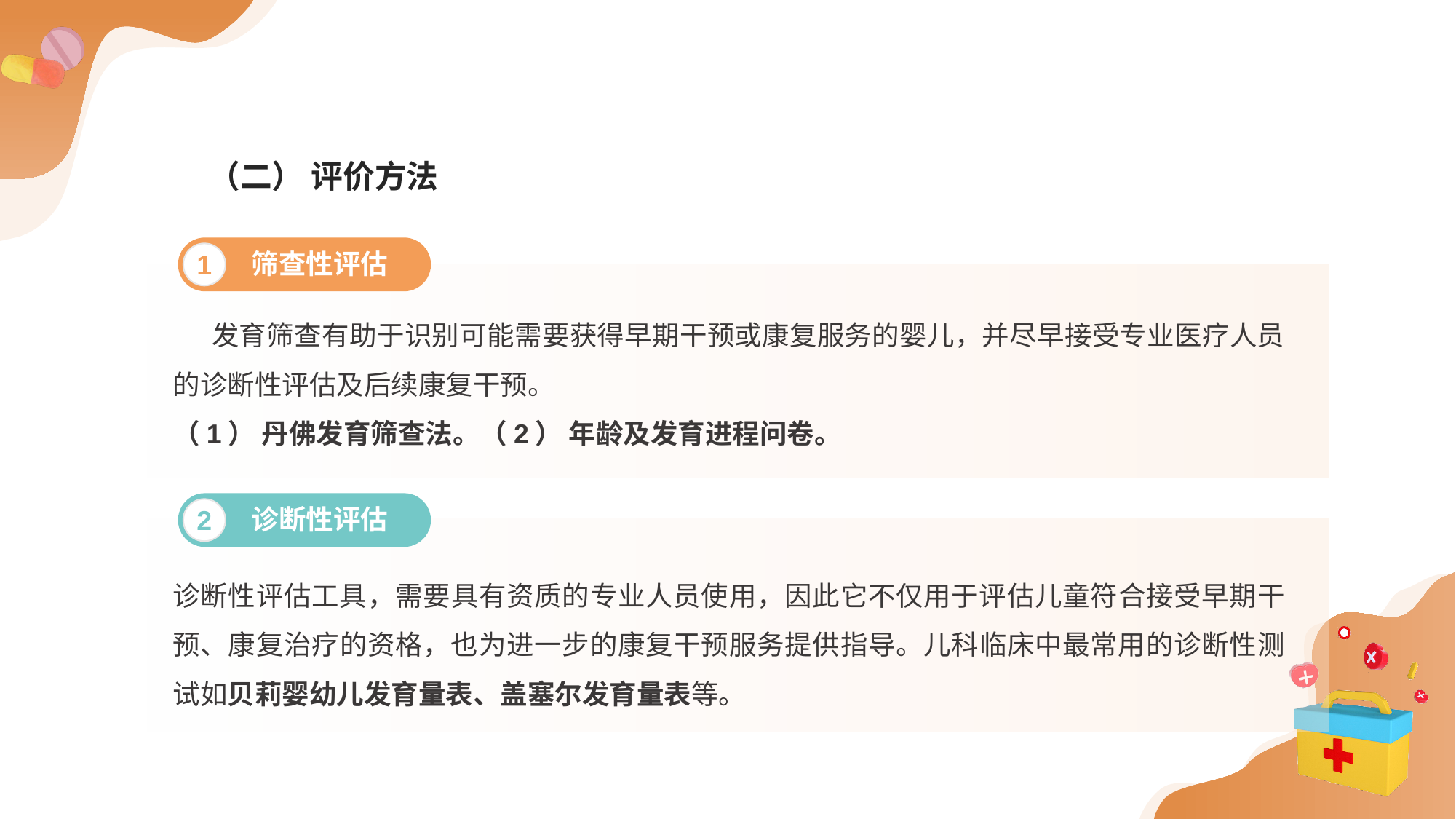

（二） 评价方法

筛查性评估

1

     发育筛查有助于识别可能需要获得早期干预或康复服务的婴儿，并尽早接受专业医疗人员的诊断性评估及后续康复干预。
（1） 丹佛发育筛查法。（2） 年龄及发育进程问卷。

诊断性评估

2

诊断性评估工具，需要具有资质的专业人员使用，因此它不仅用于评估儿童符合接受早期干预、康复治疗的资格，也为进一步的康复干预服务提供指导。儿科临床中最常用的诊断性测试如贝莉婴幼儿发育量表、盖塞尔发育量表等。